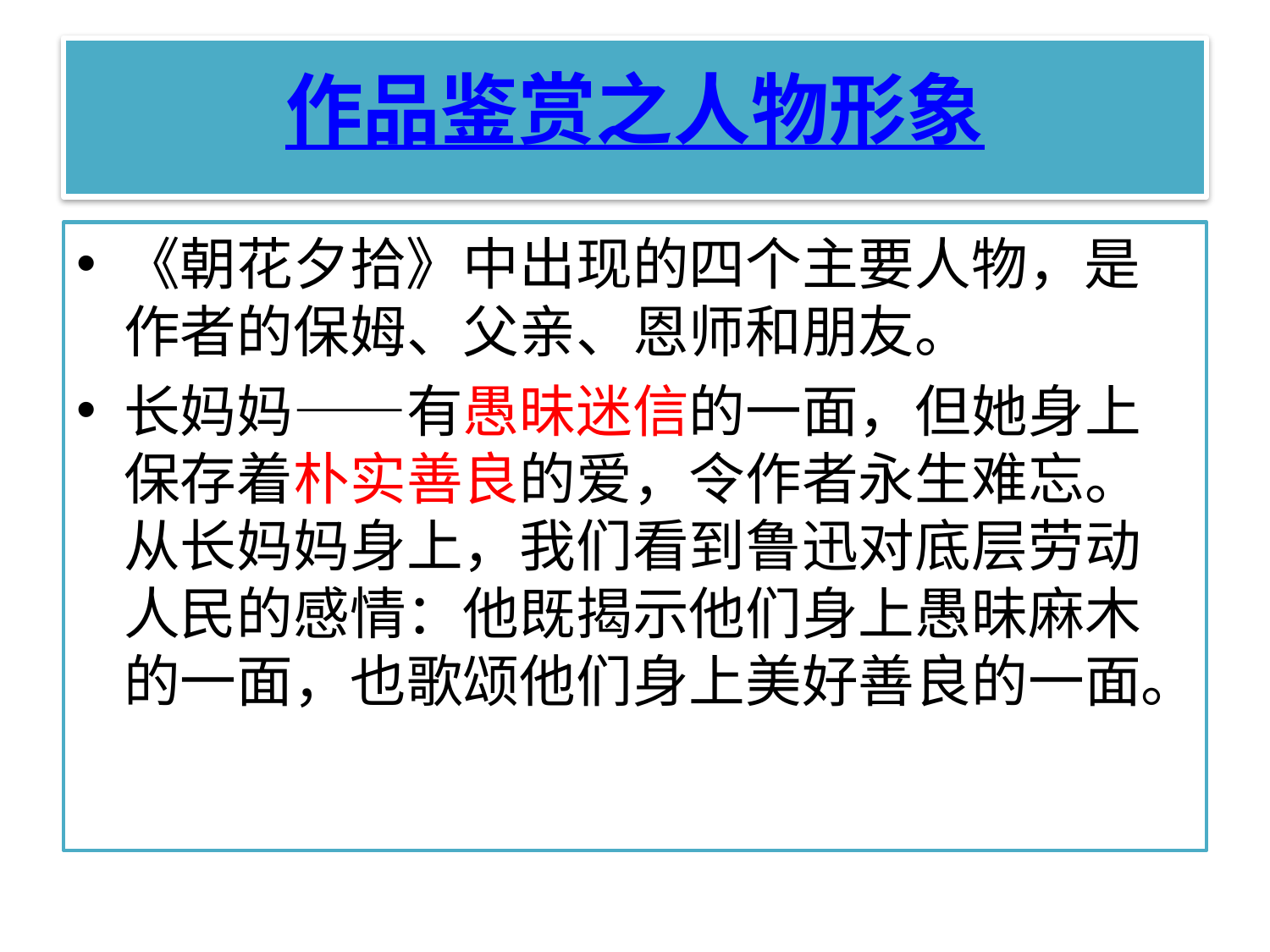

# 作品鉴赏之人物形象
《朝花夕拾》中出现的四个主要人物，是作者的保姆、父亲、恩师和朋友。
长妈妈——有愚昧迷信的一面，但她身上保存着朴实善良的爱，令作者永生难忘。从长妈妈身上，我们看到鲁迅对底层劳动人民的感情：他既揭示他们身上愚昧麻木的一面，也歌颂他们身上美好善良的一面。